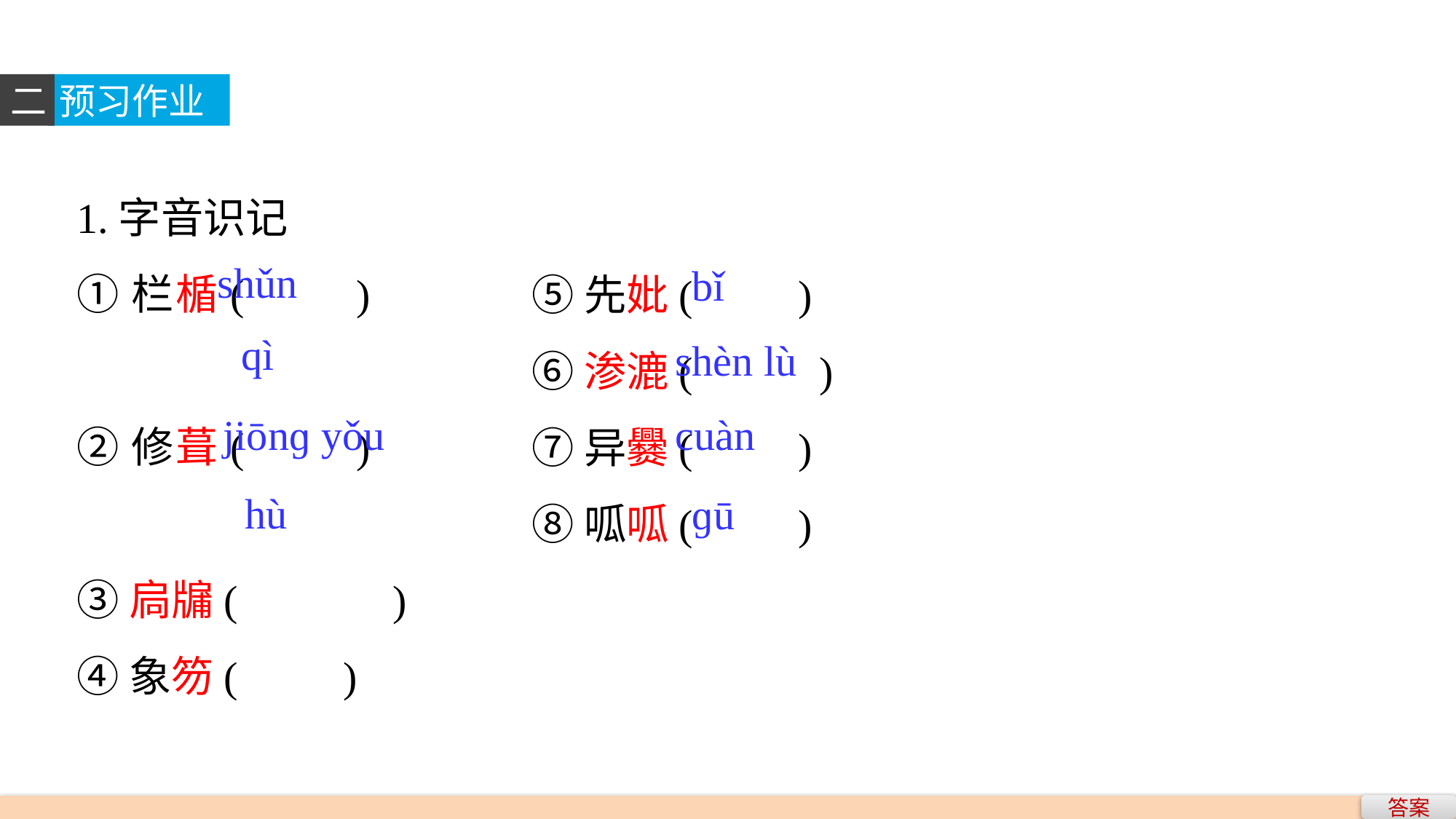

二
预习作业
1.字音识记
①栏楯(　　)
②修葺(　　)
③扃牖(　	    　)
④象笏(　　)
⑤先妣(　　)
⑥渗漉(　	 　)
⑦异爨(　　)
⑧呱呱(　　)
shǔn
bǐ
qì
shèn lù
jiōnɡ yǒu
cuàn
hù
ɡū
答案